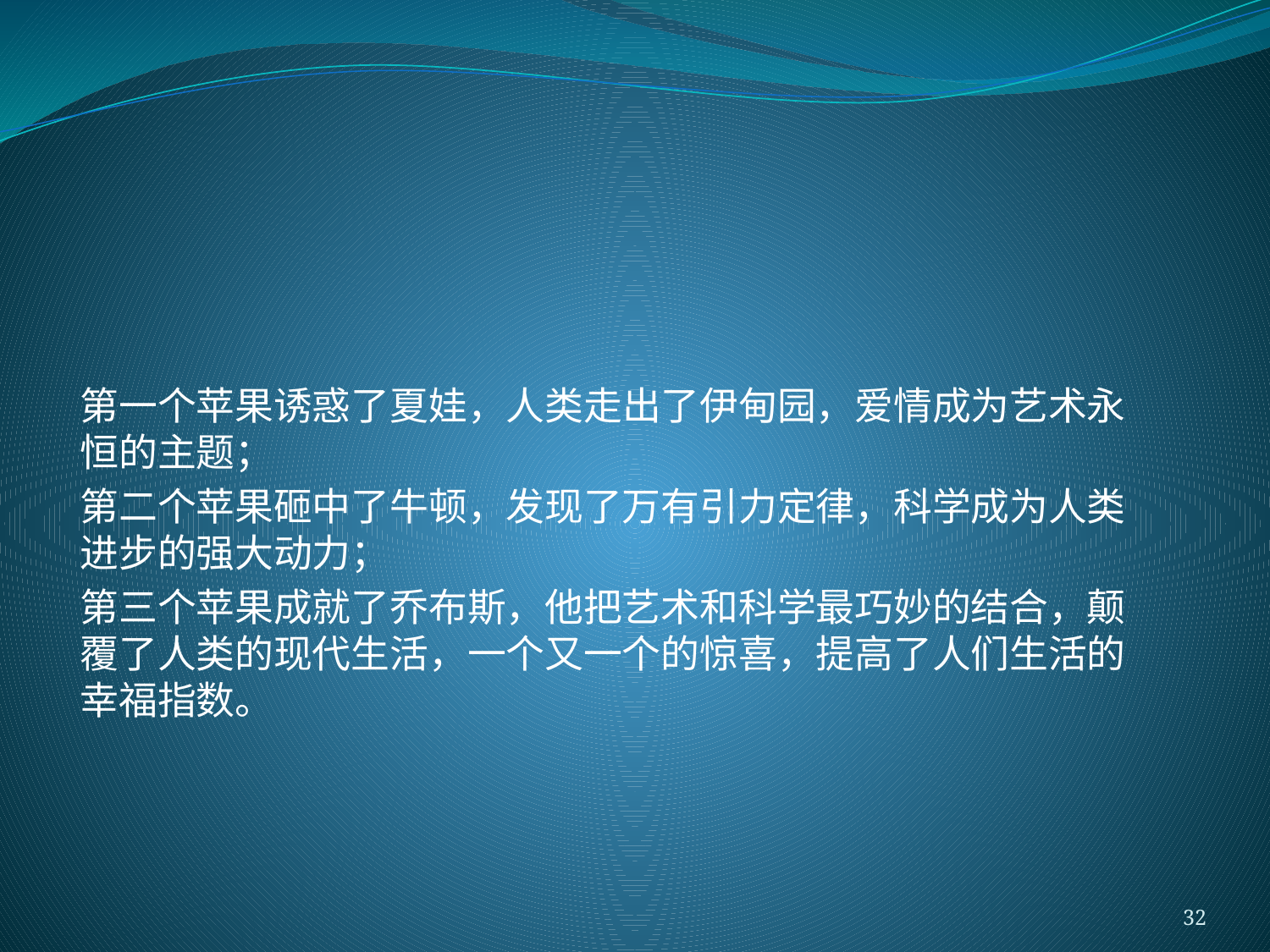

#
第一个苹果诱惑了夏娃，人类走出了伊甸园，爱情成为艺术永恒的主题；
第二个苹果砸中了牛顿，发现了万有引力定律，科学成为人类进步的强大动力；
第三个苹果成就了乔布斯，他把艺术和科学最巧妙的结合，颠覆了人类的现代生活，一个又一个的惊喜，提高了人们生活的幸福指数。

32